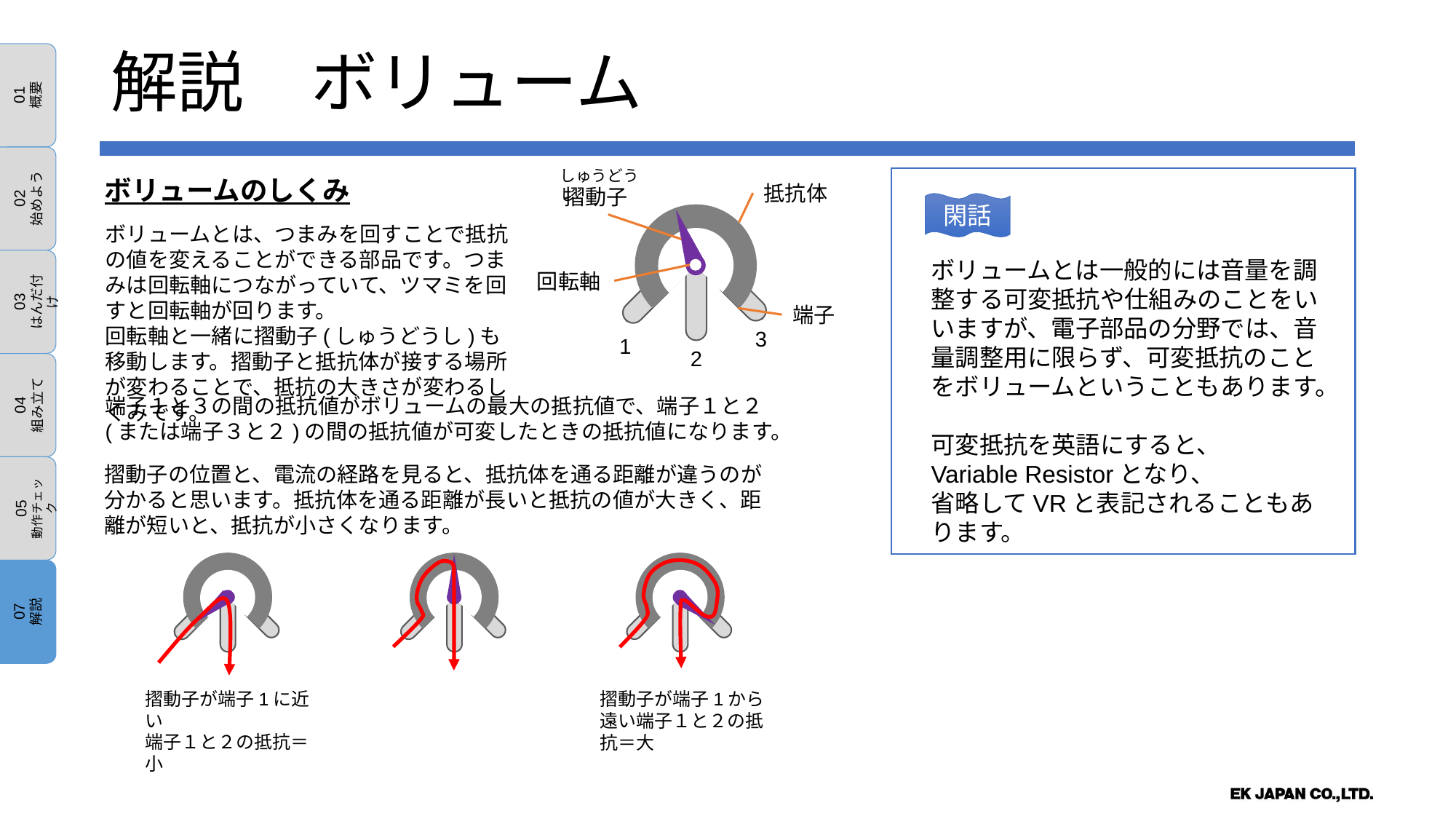

01
概要

02
始めよう

03
はんだ付け

04
組み立て

05
動作チェック

07
解説
解説　ボリューム
しゅうどうし

ボリュームのしくみ
抵抗体
摺動子
閑話

ボリュームとは、つまみを回すことで抵抗の値を変えることができる部品です。つまみは回転軸につながっていて、ツマミを回すと回転軸が回ります。
回転軸と一緒に摺動子(しゅうどうし)も移動します。摺動子と抵抗体が接する場所が変わることで、抵抗の大きさが変わるしくみです。
ボリュームとは一般的には音量を調整する可変抵抗や仕組みのことをいいますが、電子部品の分野では、音量調整用に限らず、可変抵抗のことをボリュームということもあります。

可変抵抗を英語にすると、
Variable Resistorとなり、
省略してVRと表記されることもあります。

回転軸
端子
3
1
2
端子１と３の間の抵抗値がボリュームの最大の抵抗値で、端子１と２(または端子３と２)の間の抵抗値が可変したときの抵抗値になります。
摺動子の位置と、電流の経路を見ると、抵抗体を通る距離が違うのが分かると思います。抵抗体を通る距離が長いと抵抗の値が大きく、距離が短いと、抵抗が小さくなります。

摺動子が端子1に近い
端子１と２の抵抗＝小
摺動子が端子1から遠い端子１と２の抵抗＝大